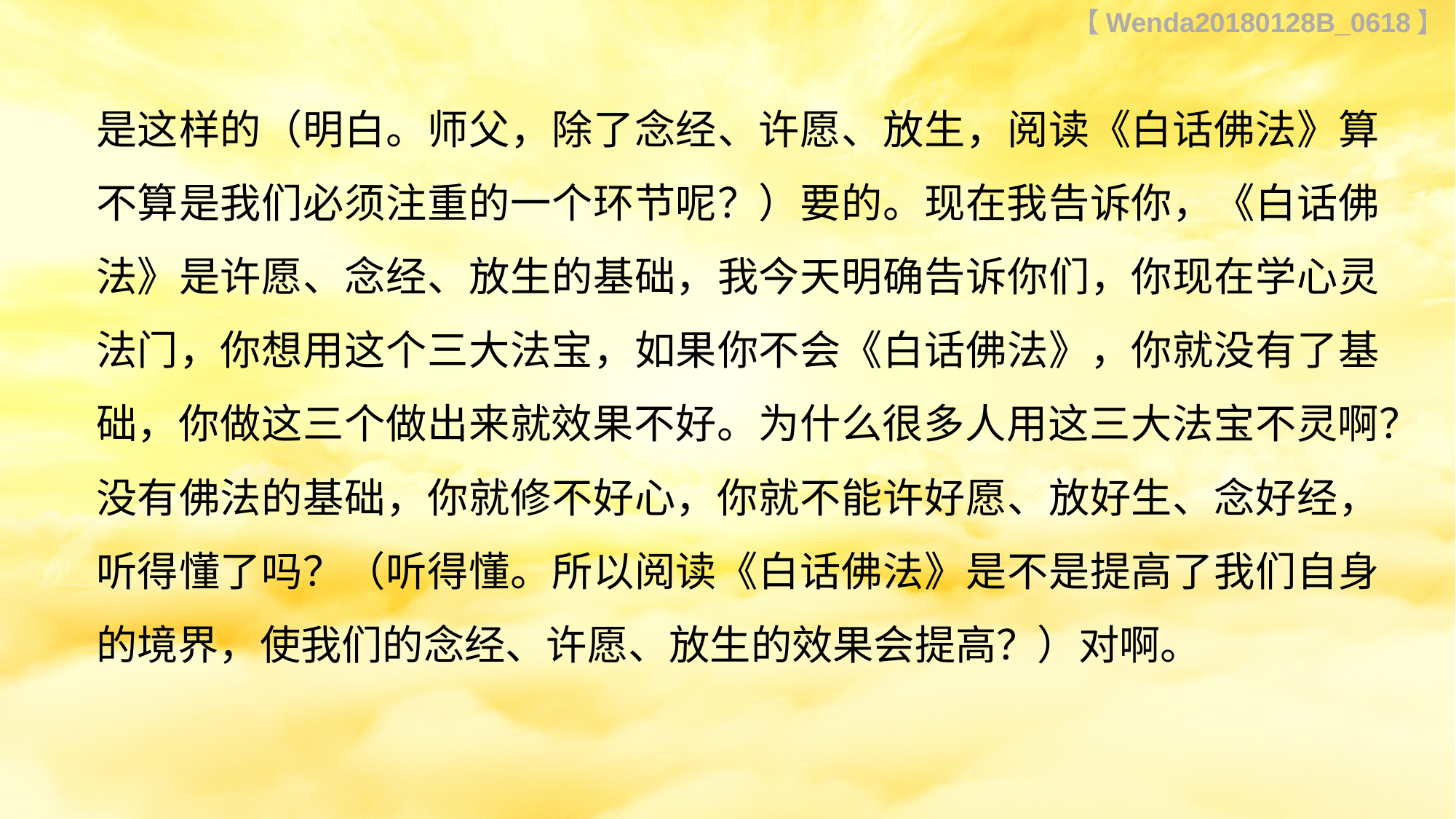

【Wenda20180128B_0618】
是这样的（明白。师父，除了念经、许愿、放生，阅读《白话佛法》算不算是我们必须注重的一个环节呢？）要的。现在我告诉你，《白话佛法》是许愿、念经、放生的基础，我今天明确告诉你们，你现在学心灵法门，你想用这个三大法宝，如果你不会《白话佛法》，你就没有了基础，你做这三个做出来就效果不好。为什么很多人用这三大法宝不灵啊？没有佛法的基础，你就修不好心，你就不能许好愿、放好生、念好经，听得懂了吗？（听得懂。所以阅读《白话佛法》是不是提高了我们自身的境界，使我们的念经、许愿、放生的效果会提高？）对啊。